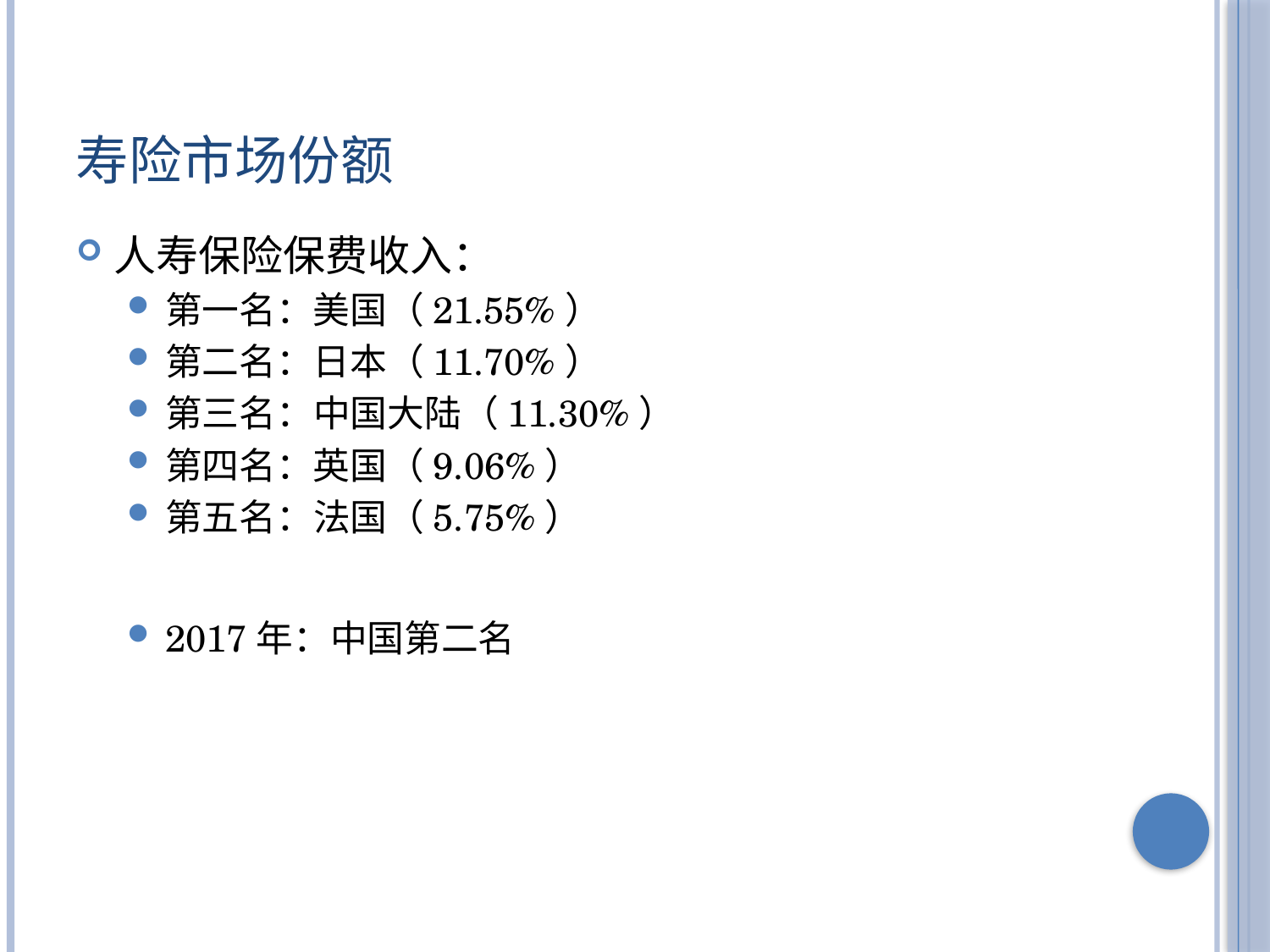

# 寿险市场份额
人寿保险保费收入：
第一名：美国（21.55%）
第二名：日本（11.70%）
第三名：中国大陆（11.30%）
第四名：英国（9.06%）
第五名：法国（5.75%）

2017年：中国第二名